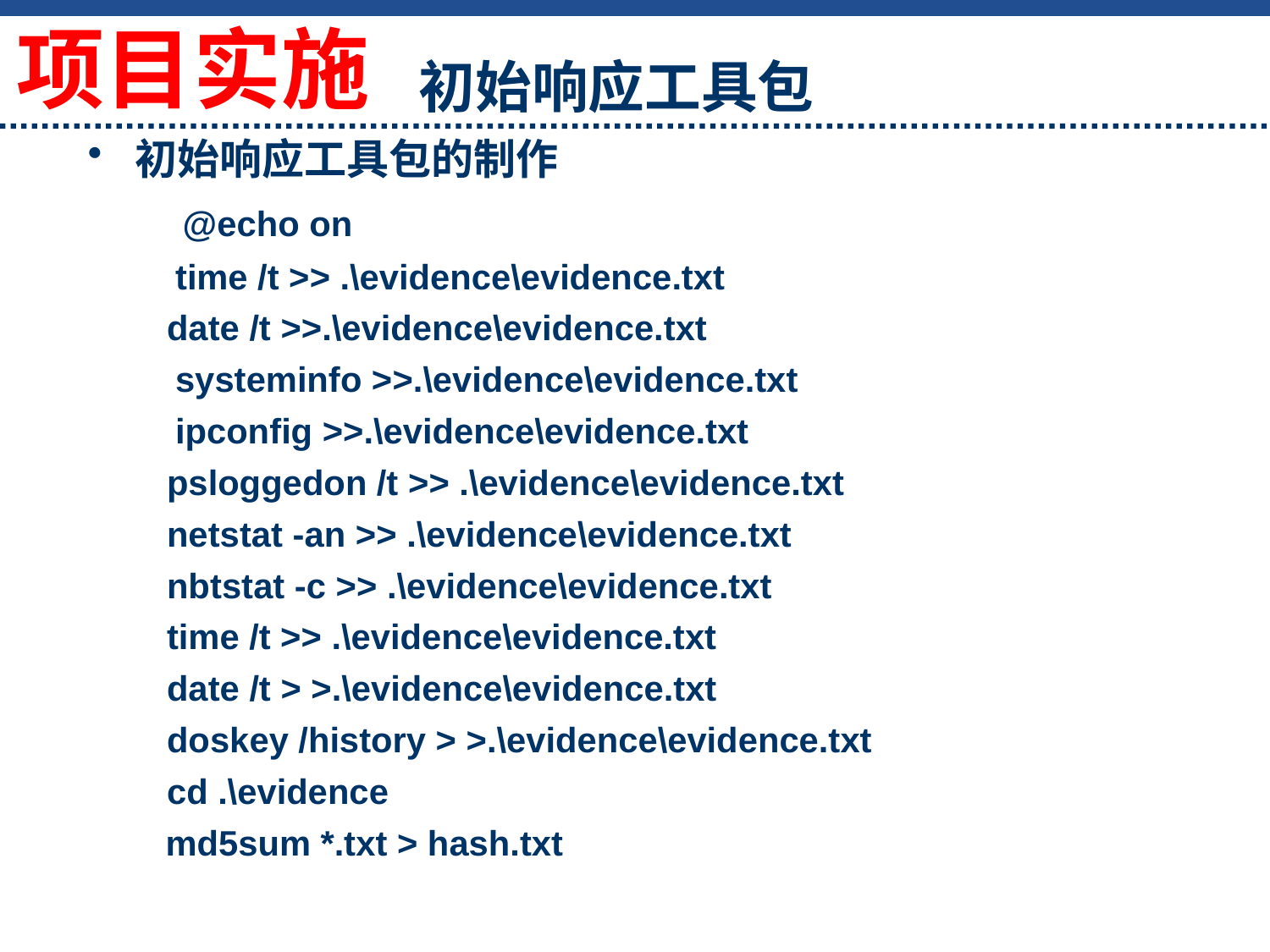

初始响应工具包
项目实施
初始响应工具包的制作
        @echo on
         time /t >> .\evidence\evidence.txt
　　date /t >>.\evidence\evidence.txt
         systeminfo >>.\evidence\evidence.txt
         ipconfig >>.\evidence\evidence.txt
　　psloggedon /t >> .\evidence\evidence.txt
　　netstat -an >> .\evidence\evidence.txt
　　nbtstat -c >> .\evidence\evidence.txt
　　time /t >> .\evidence\evidence.txt
　　date /t > >.\evidence\evidence.txt
　　doskey /history > >.\evidence\evidence.txt
　　cd .\evidence
        md5sum *.txt > hash.txt